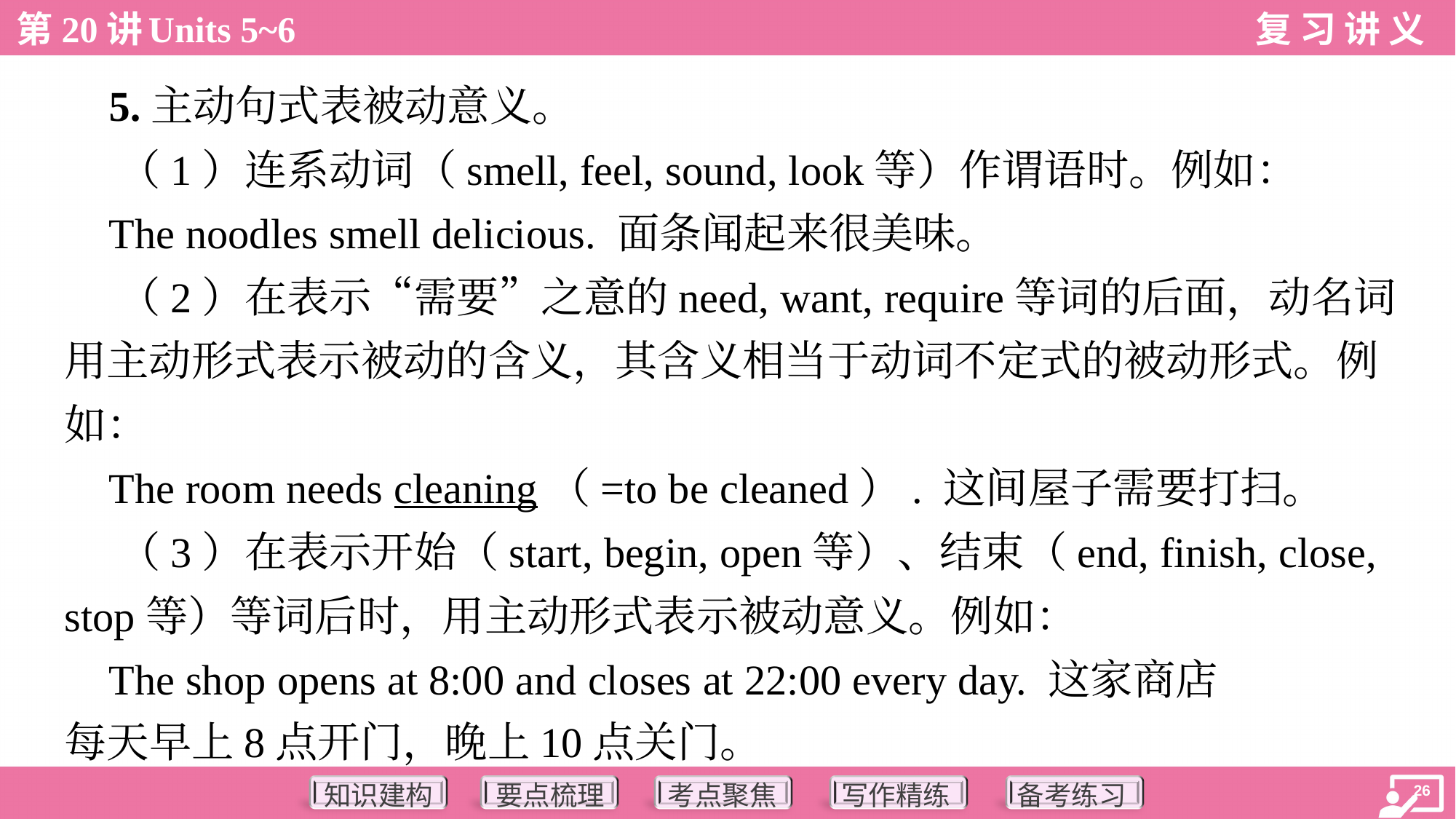

5.主动句式表被动意义。
    （1）连系动词（smell, feel, sound, look等）作谓语时。例如：
    The noodles smell delicious. 面条闻起来很美味。
    （2）在表示“需要”之意的need, want, require等词的后面，动名词
用主动形式表示被动的含义，其含义相当于动词不定式的被动形式。例
如：
    The room needs cleaning（=to be cleaned）. 这间屋子需要打扫。
    （3）在表示开始（start, begin, open等）、结束（end, finish, close,
stop等）等词后时，用主动形式表示被动意义。例如：
    The shop opens at 8:00 and closes at 22:00 every day. 这家商店
每天早上8点开门，晚上10点关门。